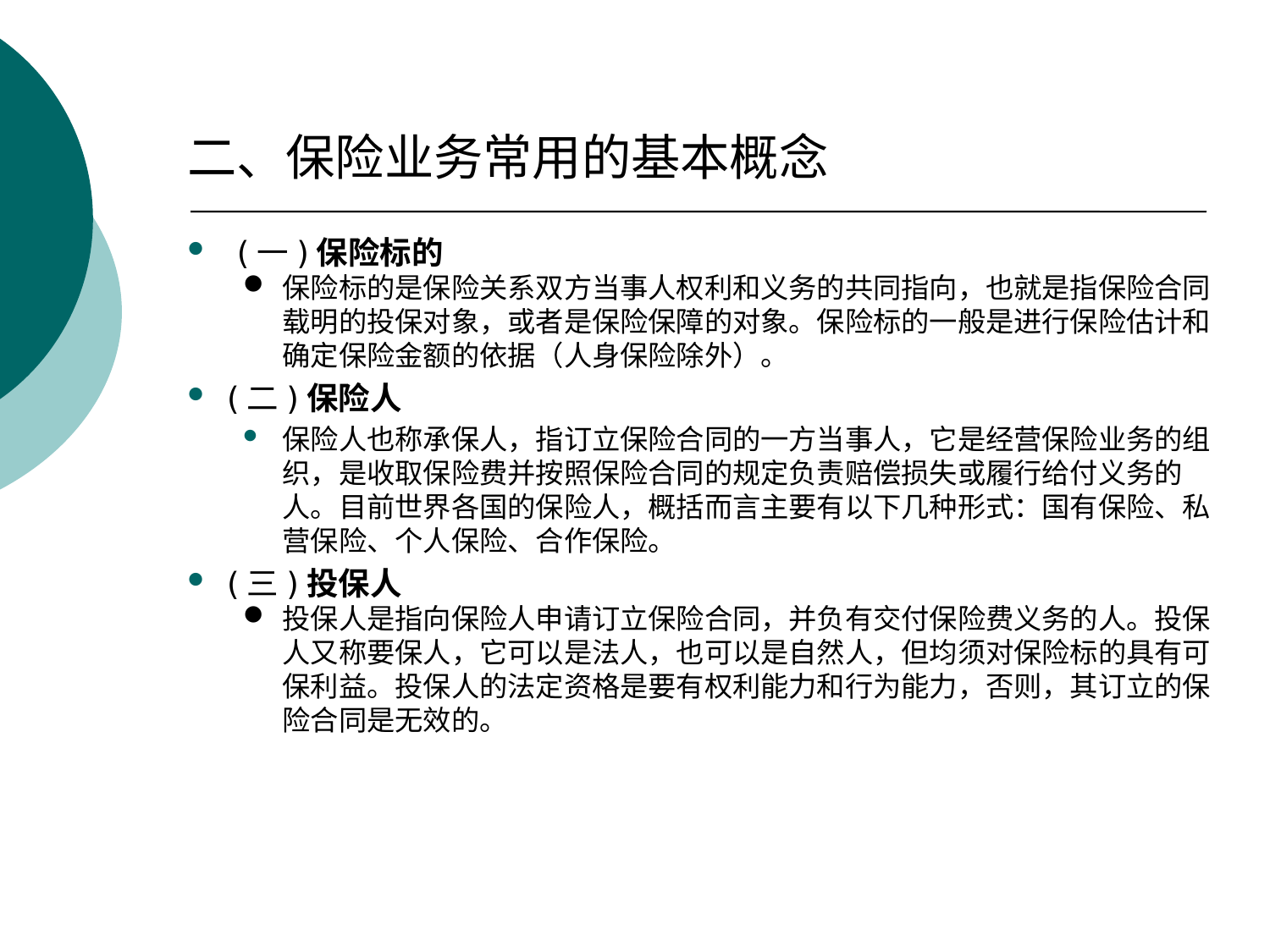

二、保险业务常用的基本概念
 (一)保险标的
保险标的是保险关系双方当事人权利和义务的共同指向，也就是指保险合同载明的投保对象，或者是保险保障的对象。保险标的一般是进行保险估计和确定保险金额的依据（人身保险除外）。
(二)保险人
保险人也称承保人，指订立保险合同的一方当事人，它是经营保险业务的组织，是收取保险费并按照保险合同的规定负责赔偿损失或履行给付义务的人。目前世界各国的保险人，概括而言主要有以下几种形式：国有保险、私营保险、个人保险、合作保险。
(三)投保人
投保人是指向保险人申请订立保险合同，并负有交付保险费义务的人。投保人又称要保人，它可以是法人，也可以是自然人，但均须对保险标的具有可保利益。投保人的法定资格是要有权利能力和行为能力，否则，其订立的保险合同是无效的。